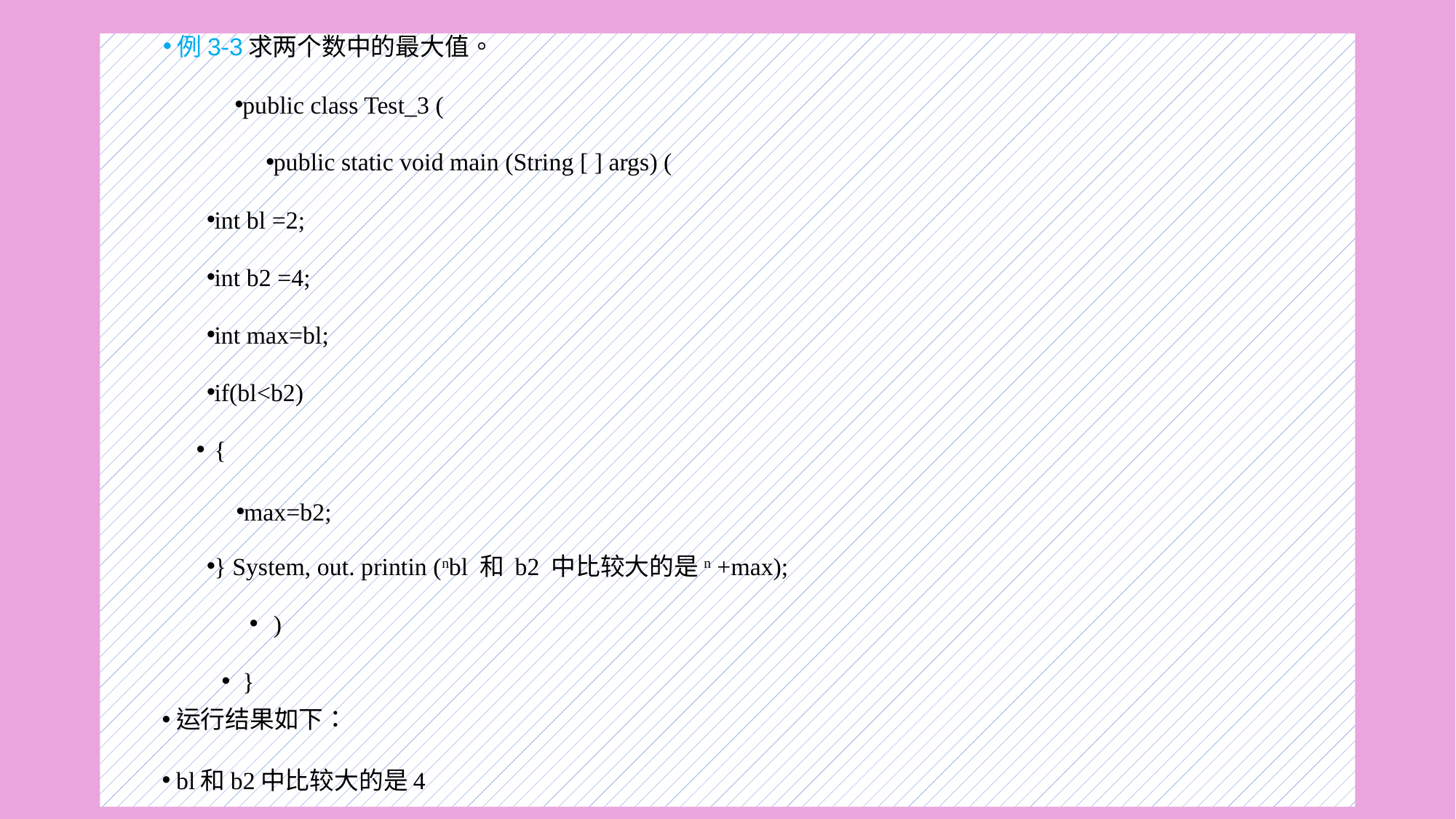

例3-3求两个数中的最大值。
public class Test_3 (
public static void main (String [ ] args) (
int bl =2;
int b2 =4;
int max=bl;
if(bl<b2)
{
max=b2;
} System, out. printin (nbl 和 b2 中比较大的是n +max);
)
}
运行结果如下：
bl和b2中比较大的是4

#